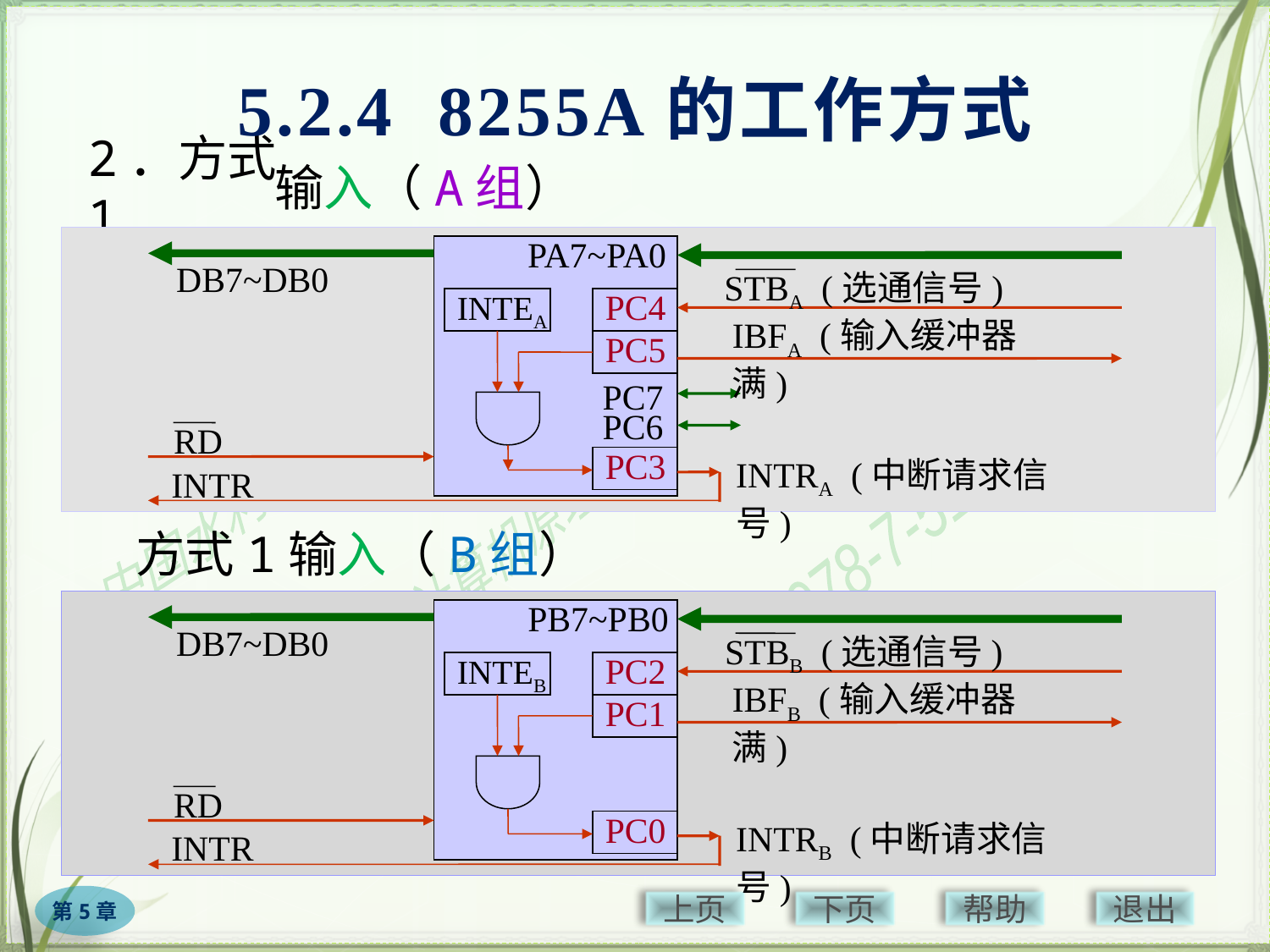

5.2.4  8255A的工作方式
# 2．方式1
输入（A组）
PA7~PA0

INTEA
PC4
PC5
PC7
PC6

PC3

C
P
U

外

设
DB7~DB0

STBA  (选通信号)

IBFA  (输入缓冲器满)

RD

INTRA  (中断请求信号)

INTR

方式1输入（B组）
PB7~PB0

INTEB
PC2
PC1

PC0

C
P
U

外

设
DB7~DB0

STBB  (选通信号)

IBFB  (输入缓冲器满)

RD

INTRB  (中断请求信号)

INTR